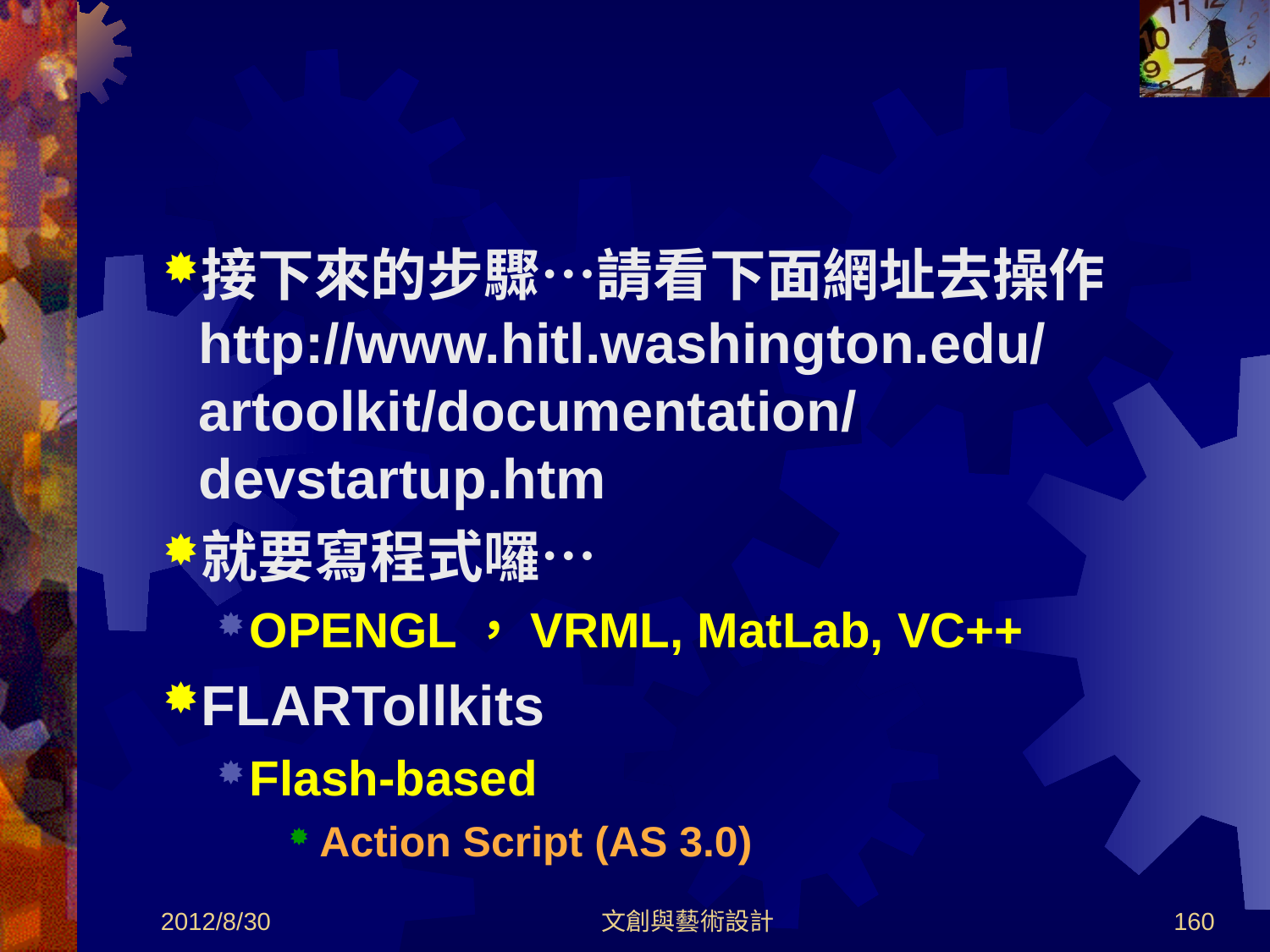

接下來的步驟…請看下面網址去操作
http://www.hitl.washington.edu/artoolkit/documentation/devstartup.htm
就要寫程式囉…
OPENGL，VRML, MatLab, VC++
FLARTollkits
Flash-based
Action Script (AS 3.0)

2012/8/30
文創與藝術設計
160